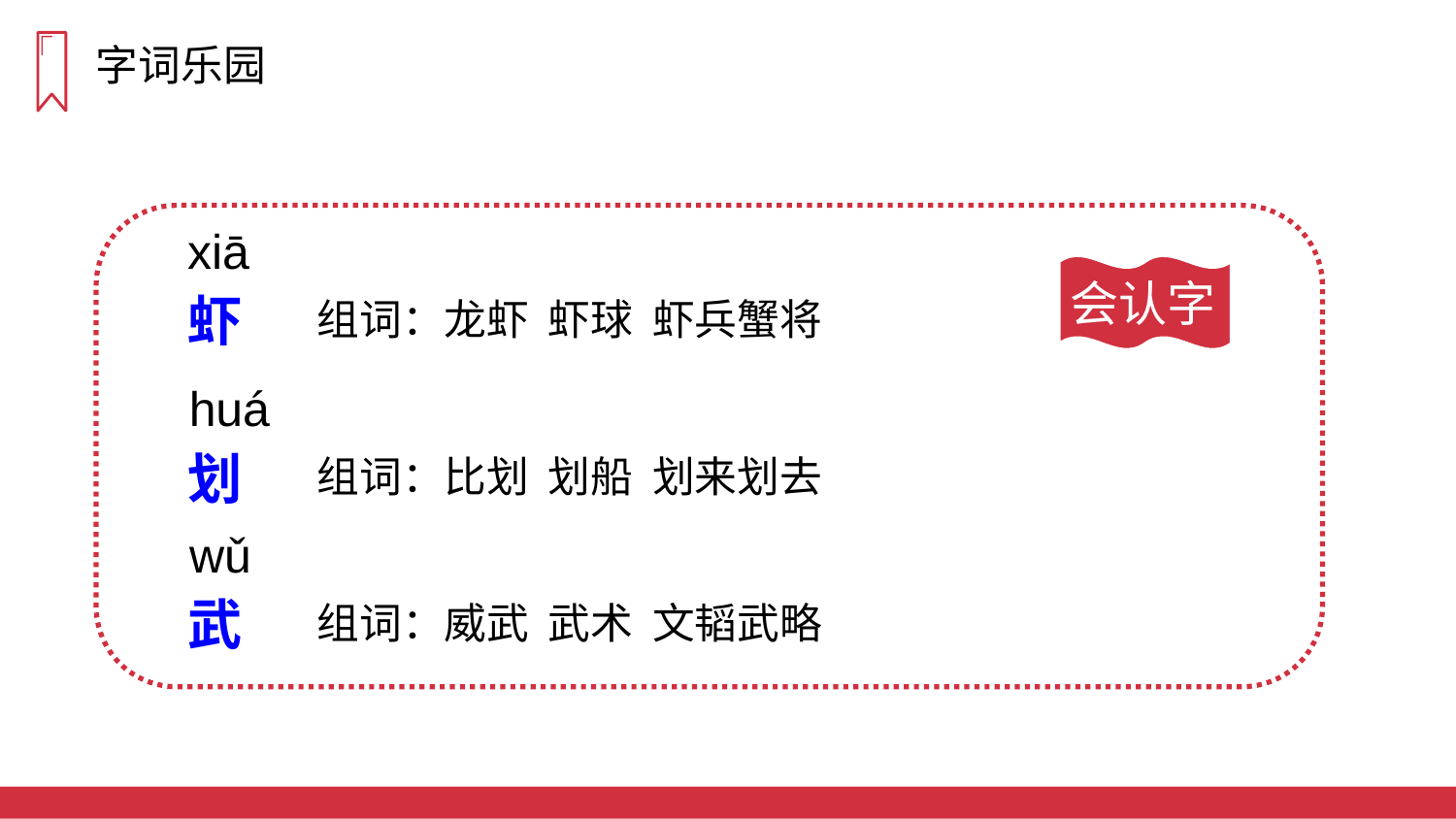

字词乐园

xiā
会认字
虾
组词：龙虾  虾球  虾兵蟹将
huá
划
组词：比划  划船  划来划去
wǔ
武
组词：威武  武术  文韬武略